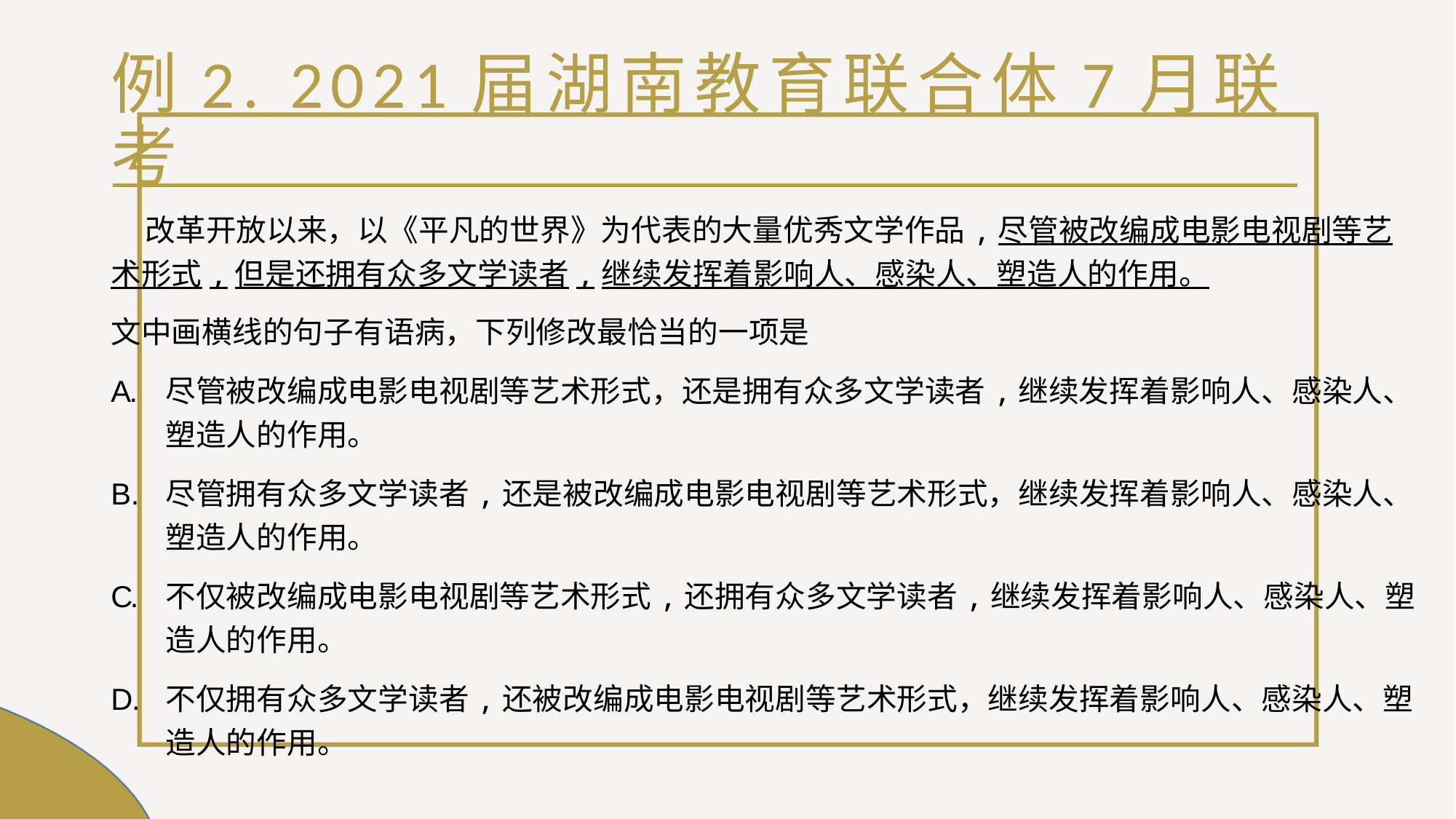

# 例2. 2021届湖南教育联合体7月联考
    改革开放以来，以《平凡的世界》为代表的大量优秀文学作品,尽管被改编成电影电视剧等艺术形式,但是还拥有众多文学读者,继续发挥着影响人、感染人、塑造人的作用。
文中画横线的句子有语病，下列修改最恰当的一项是
尽管被改编成电影电视剧等艺术形式，还是拥有众多文学读者,继续发挥着影响人、感染人、塑造人的作用。
尽管拥有众多文学读者,还是被改编成电影电视剧等艺术形式，继续发挥着影响人、感染人、塑造人的作用。
不仅被改编成电影电视剧等艺术形式,还拥有众多文学读者,继续发挥着影响人、感染人、塑造人的作用。
不仅拥有众多文学读者,还被改编成电影电视剧等艺术形式，继续发挥着影响人、感染人、塑造人的作用。